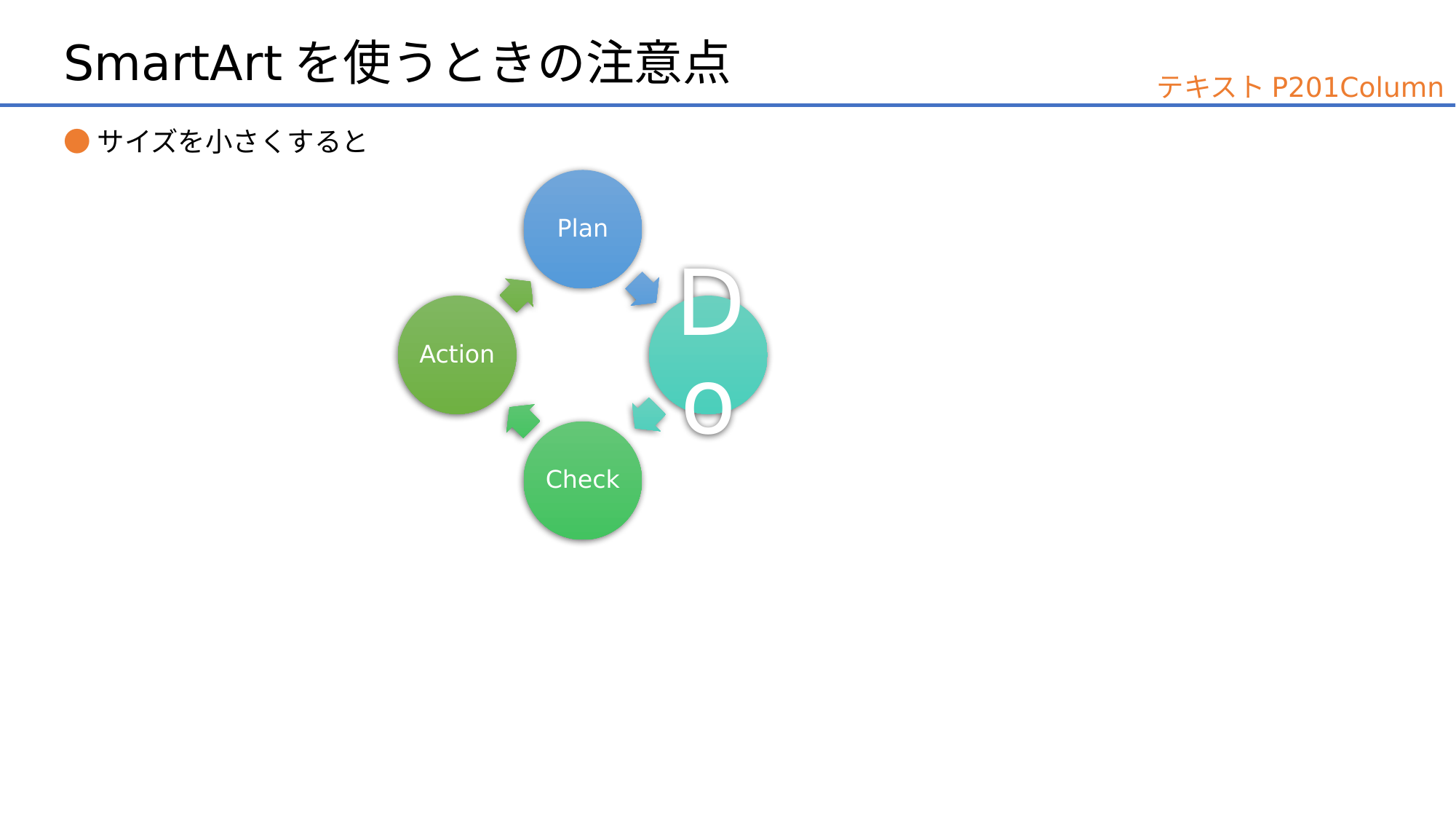

# SmartArtを使うときの注意点
テキストP201Column
●サイズを小さくすると
Plan

Do

Check

Action